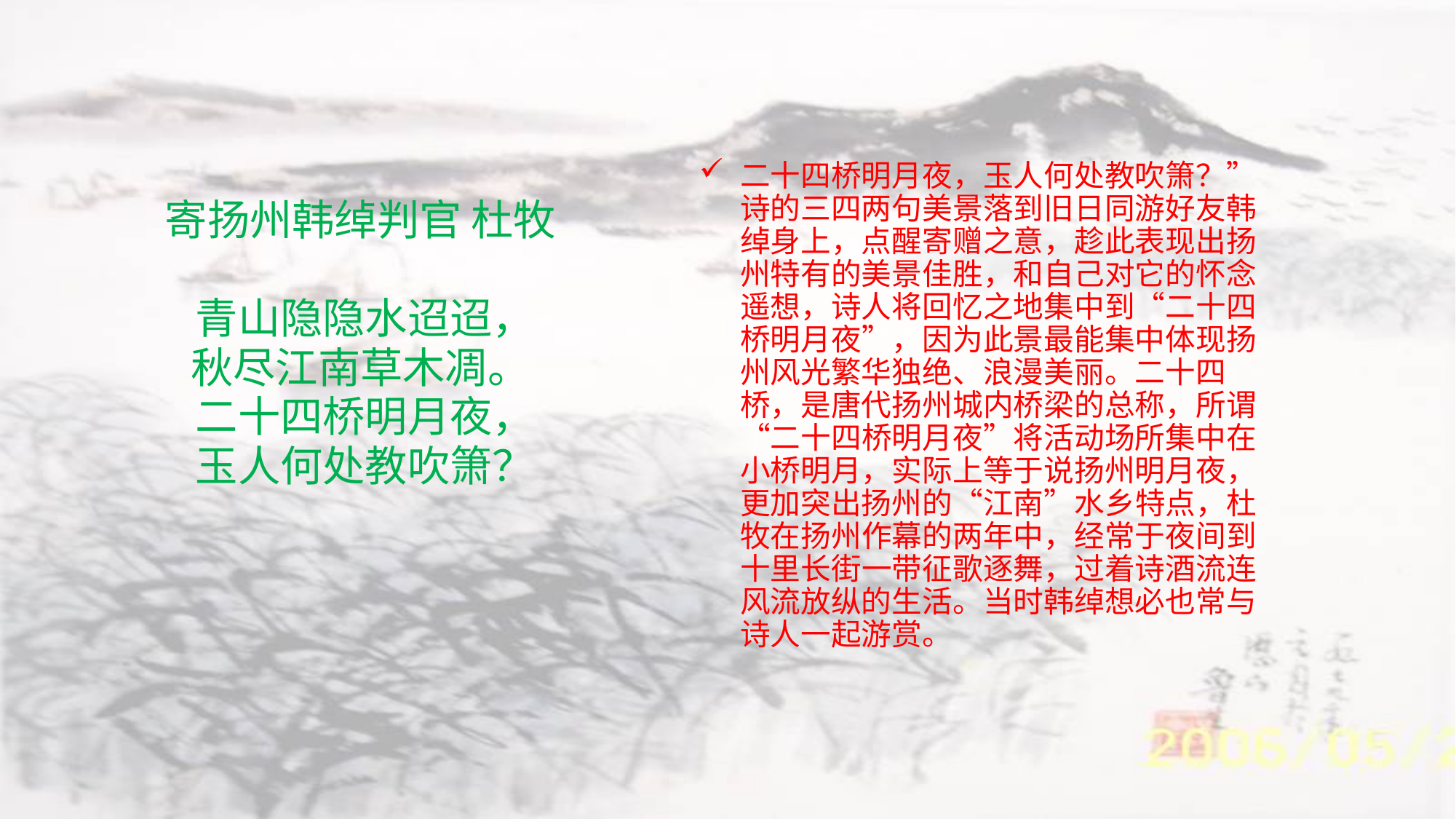

寄扬州韩绰判官 杜牧

青山隐隐水迢迢，
秋尽江南草木凋。
二十四桥明月夜，
玉人何处教吹箫？

二十四桥明月夜，玉人何处教吹箫？”诗的三四两句美景落到旧日同游好友韩绰身上，点醒寄赠之意，趁此表现出扬州特有的美景佳胜，和自己对它的怀念遥想，诗人将回忆之地集中到“二十四桥明月夜”，因为此景最能集中体现扬州风光繁华独绝、浪漫美丽。二十四桥，是唐代扬州城内桥梁的总称，所谓“二十四桥明月夜”将活动场所集中在小桥明月，实际上等于说扬州明月夜，更加突出扬州的“江南”水乡特点，杜牧在扬州作幕的两年中，经常于夜间到十里长街一带征歌逐舞，过着诗酒流连风流放纵的生活。当时韩绰想必也常与诗人一起游赏。